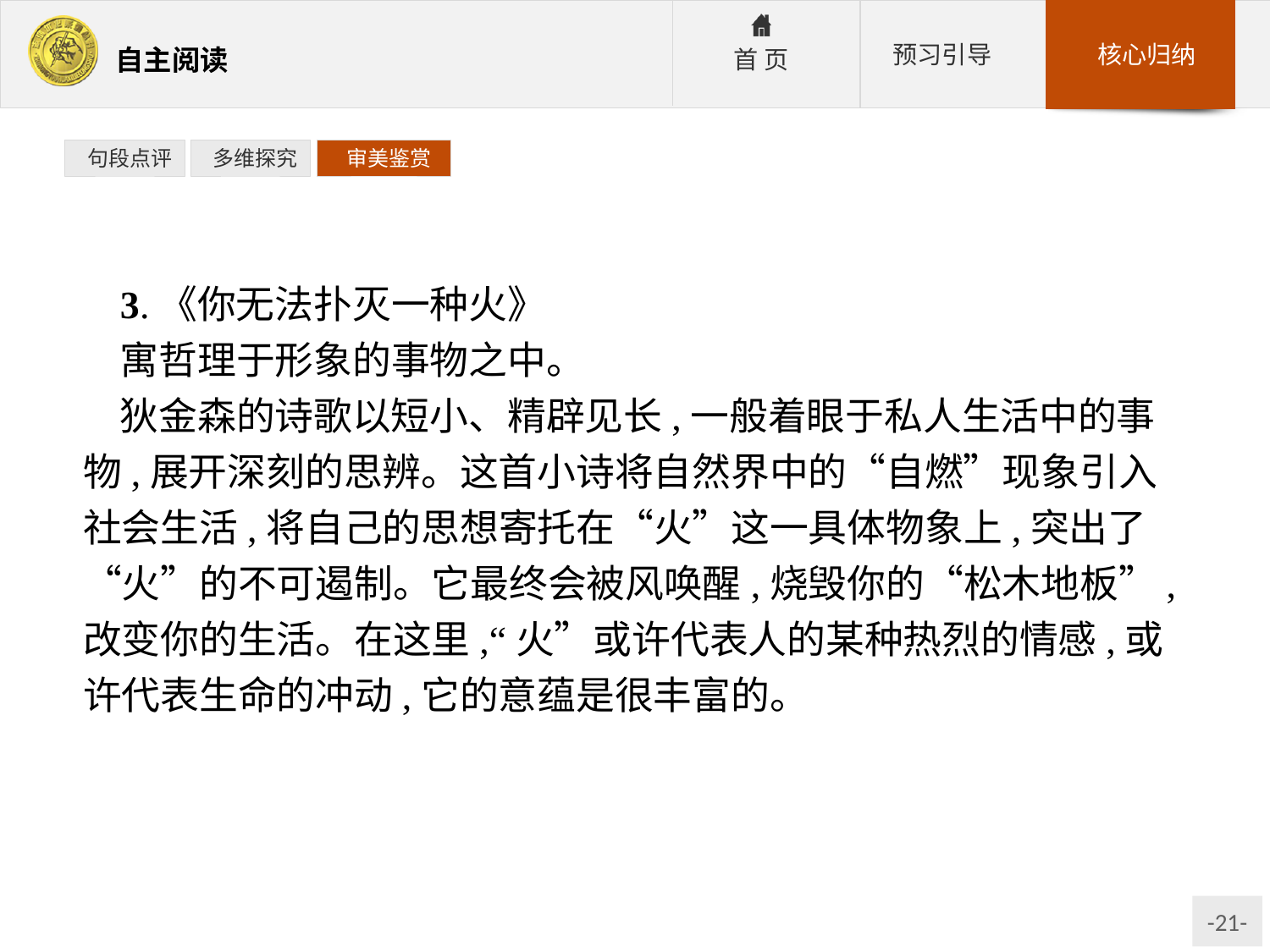

句段点评
 多维探究
 审美鉴赏
3.《你无法扑灭一种火》
寓哲理于形象的事物之中。
狄金森的诗歌以短小、精辟见长,一般着眼于私人生活中的事物,展开深刻的思辨。这首小诗将自然界中的“自燃”现象引入社会生活,将自己的思想寄托在“火”这一具体物象上,突出了“火”的不可遏制。它最终会被风唤醒,烧毁你的“松木地板”,改变你的生活。在这里,“火”或许代表人的某种热烈的情感,或许代表生命的冲动,它的意蕴是很丰富的。